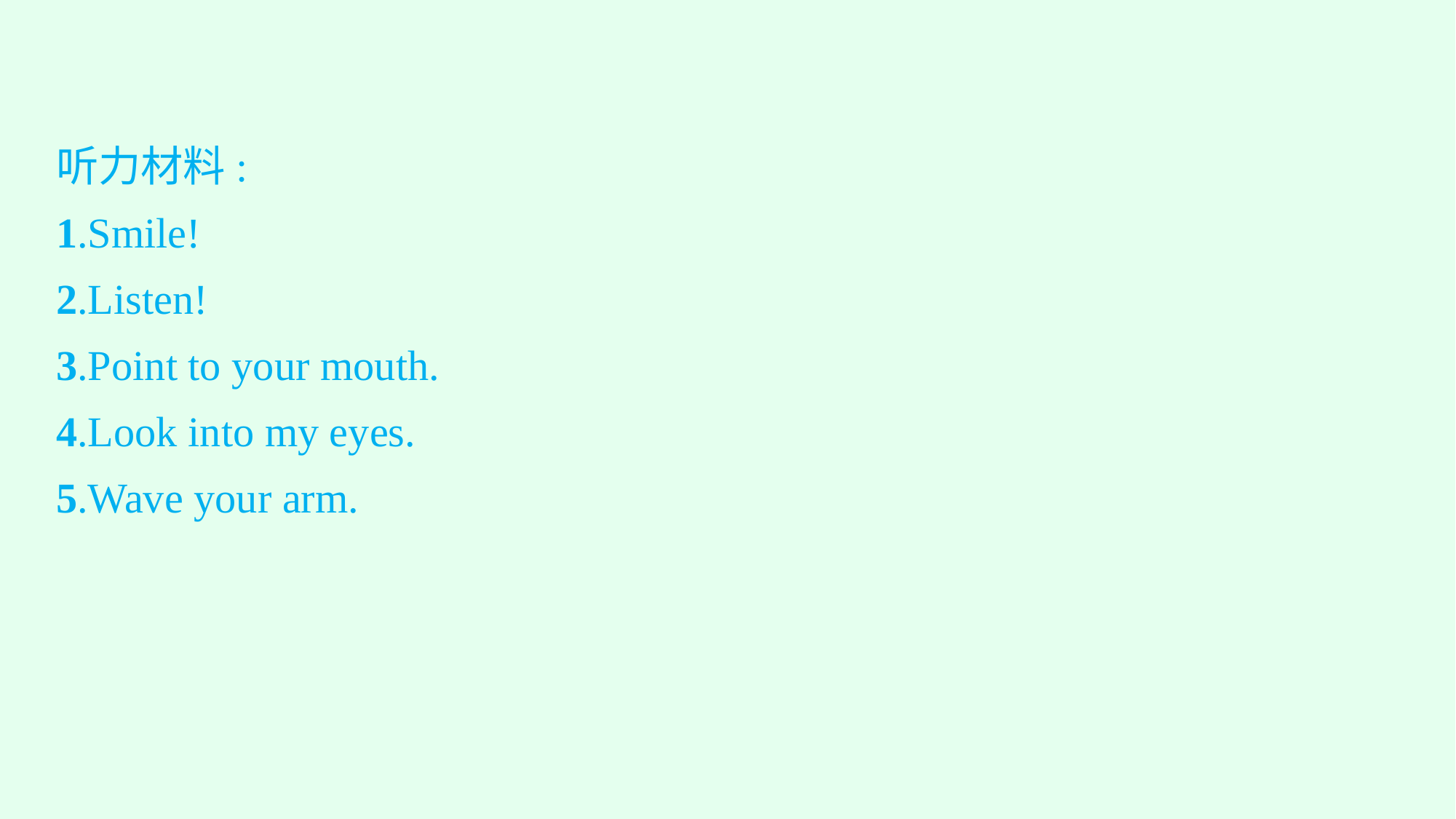

听力材料:
1.Smile!
2.Listen!
3.Point to your mouth.
4.Look into my eyes.
5.Wave your arm.